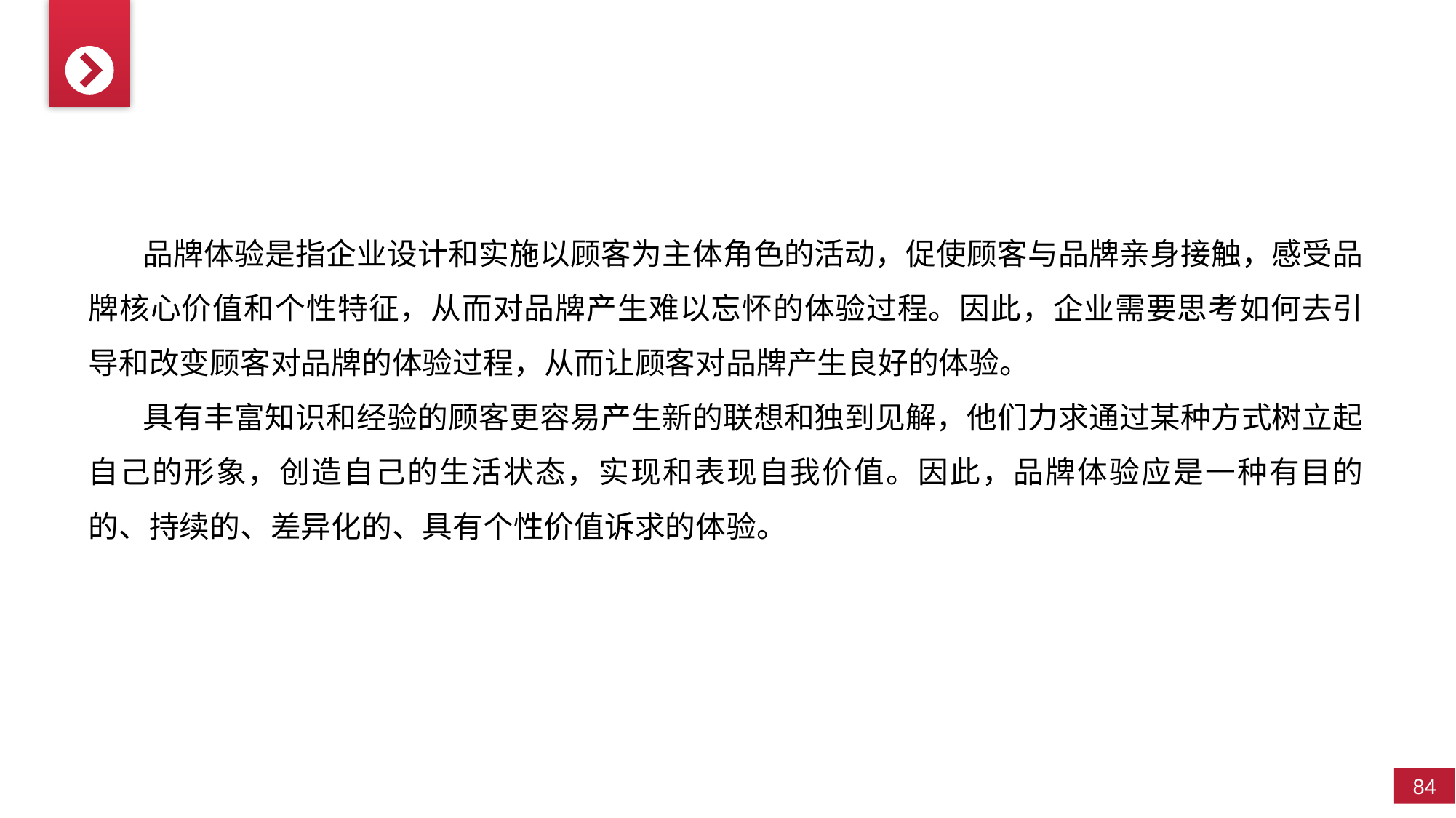

品牌体验是指企业设计和实施以顾客为主体角色的活动，促使顾客与品牌亲身接触，感受品牌核心价值和个性特征，从而对品牌产生难以忘怀的体验过程。因此，企业需要思考如何去引导和改变顾客对品牌的体验过程，从而让顾客对品牌产生良好的体验。
具有丰富知识和经验的顾客更容易产生新的联想和独到见解，他们力求通过某种方式树立起自己的形象，创造自己的生活状态，实现和表现自我价值。因此，品牌体验应是一种有目的的、持续的、差异化的、具有个性价值诉求的体验。